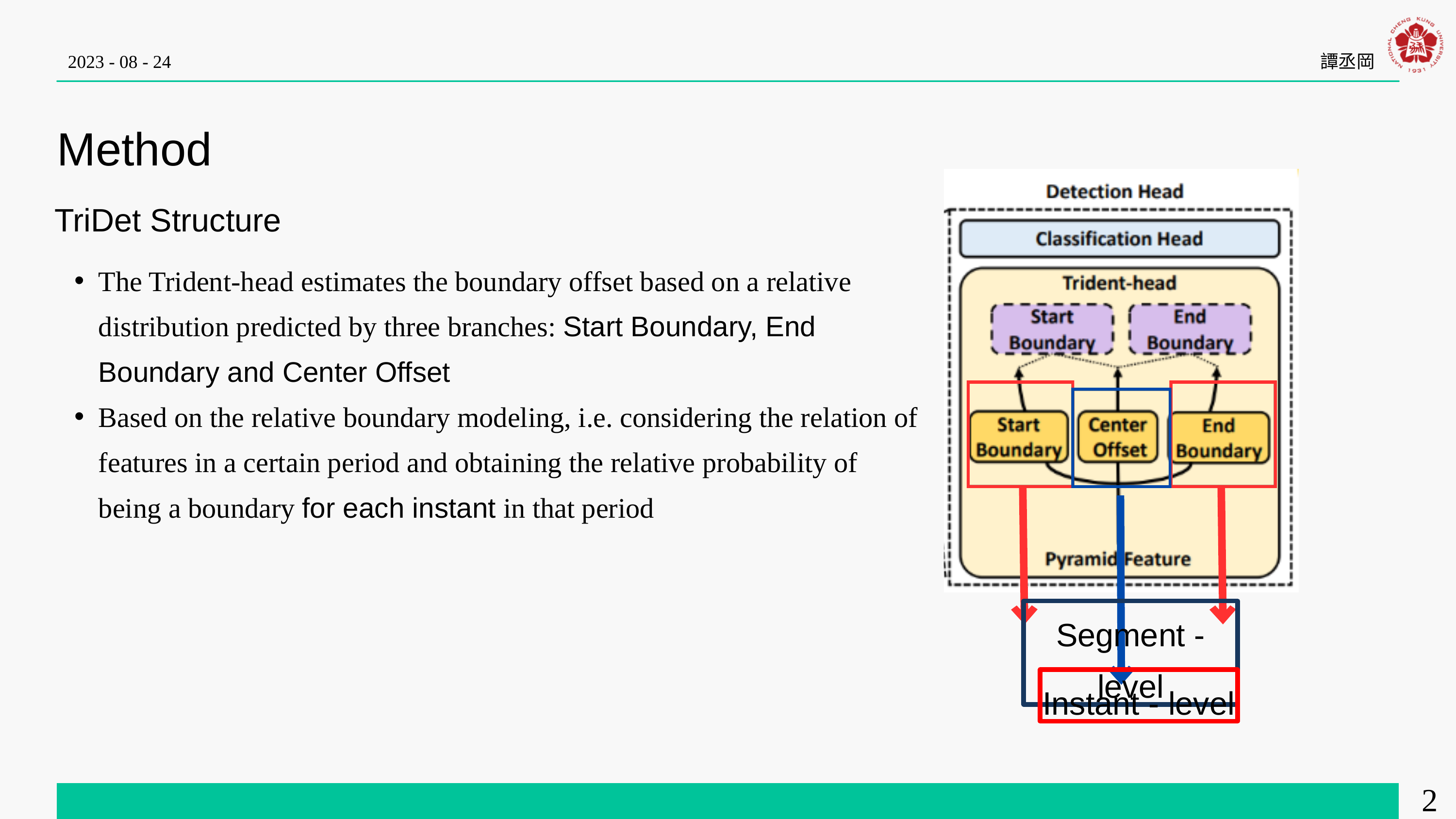

2023 - 08 - 24
譚丞岡

Method

TriDet Structure
The Trident-head estimates the boundary offset based on a relative distribution predicted by three branches: Start Boundary, End Boundary and Center Offset
Based on the relative boundary modeling, i.e. considering the relation of features in a certain period and obtaining the relative probability of being a boundary for each instant in that period

Segment - level
Instant - level
24